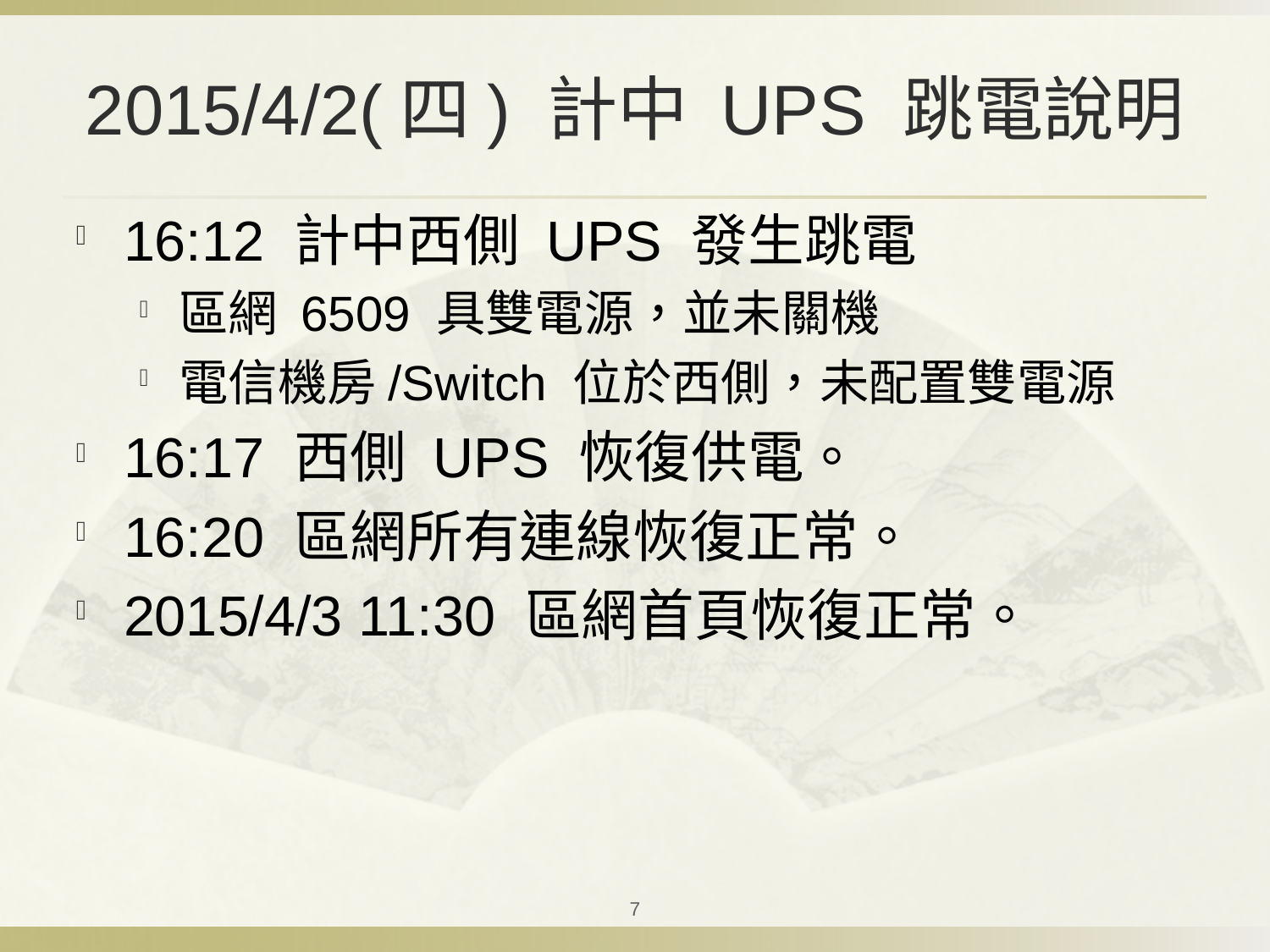

# 2015/4/2(四) 計中 UPS 跳電說明
16:12 計中西側 UPS 發生跳電
區網 6509 具雙電源，並未關機
電信機房/Switch 位於西側，未配置雙電源
16:17 西側 UPS 恢復供電。
16:20 區網所有連線恢復正常。
2015/4/3 11:30 區網首頁恢復正常。

7